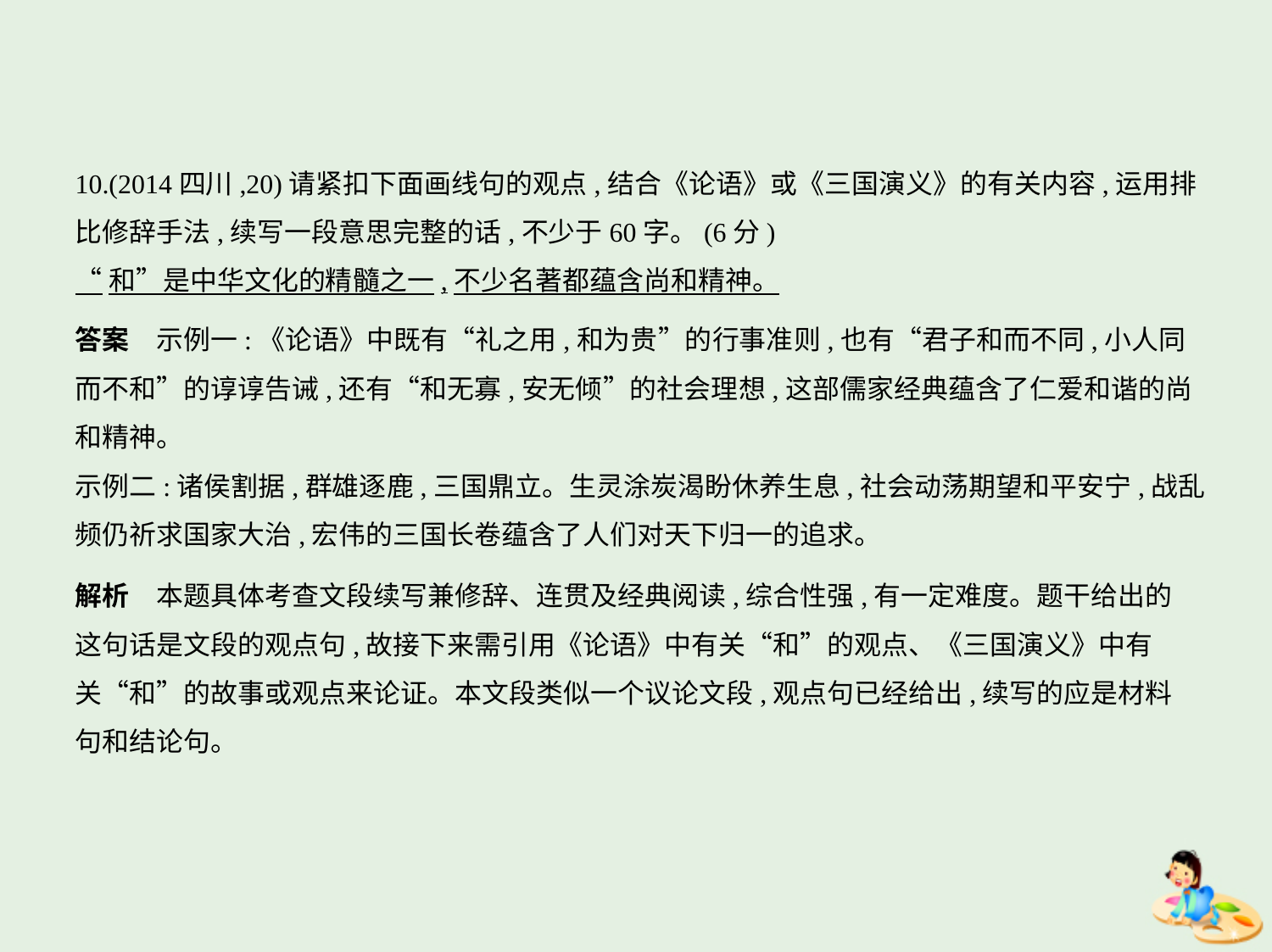

10.(2014四川,20)请紧扣下面画线句的观点,结合《论语》或《三国演义》的有关内容,运用排
比修辞手法,续写一段意思完整的话,不少于60字。(6分)
“和”是中华文化的精髓之一,不少名著都蕴含尚和精神。
答案　示例一:《论语》中既有“礼之用,和为贵”的行事准则,也有“君子和而不同,小人同
而不和”的谆谆告诫,还有“和无寡,安无倾”的社会理想,这部儒家经典蕴含了仁爱和谐的尚
和精神。
示例二:诸侯割据,群雄逐鹿,三国鼎立。生灵涂炭渴盼休养生息,社会动荡期望和平安宁,战乱
频仍祈求国家大治,宏伟的三国长卷蕴含了人们对天下归一的追求。
解析　本题具体考查文段续写兼修辞、连贯及经典阅读,综合性强,有一定难度。题干给出的
这句话是文段的观点句,故接下来需引用《论语》中有关“和”的观点、《三国演义》中有
关“和”的故事或观点来论证。本文段类似一个议论文段,观点句已经给出,续写的应是材料
句和结论句。